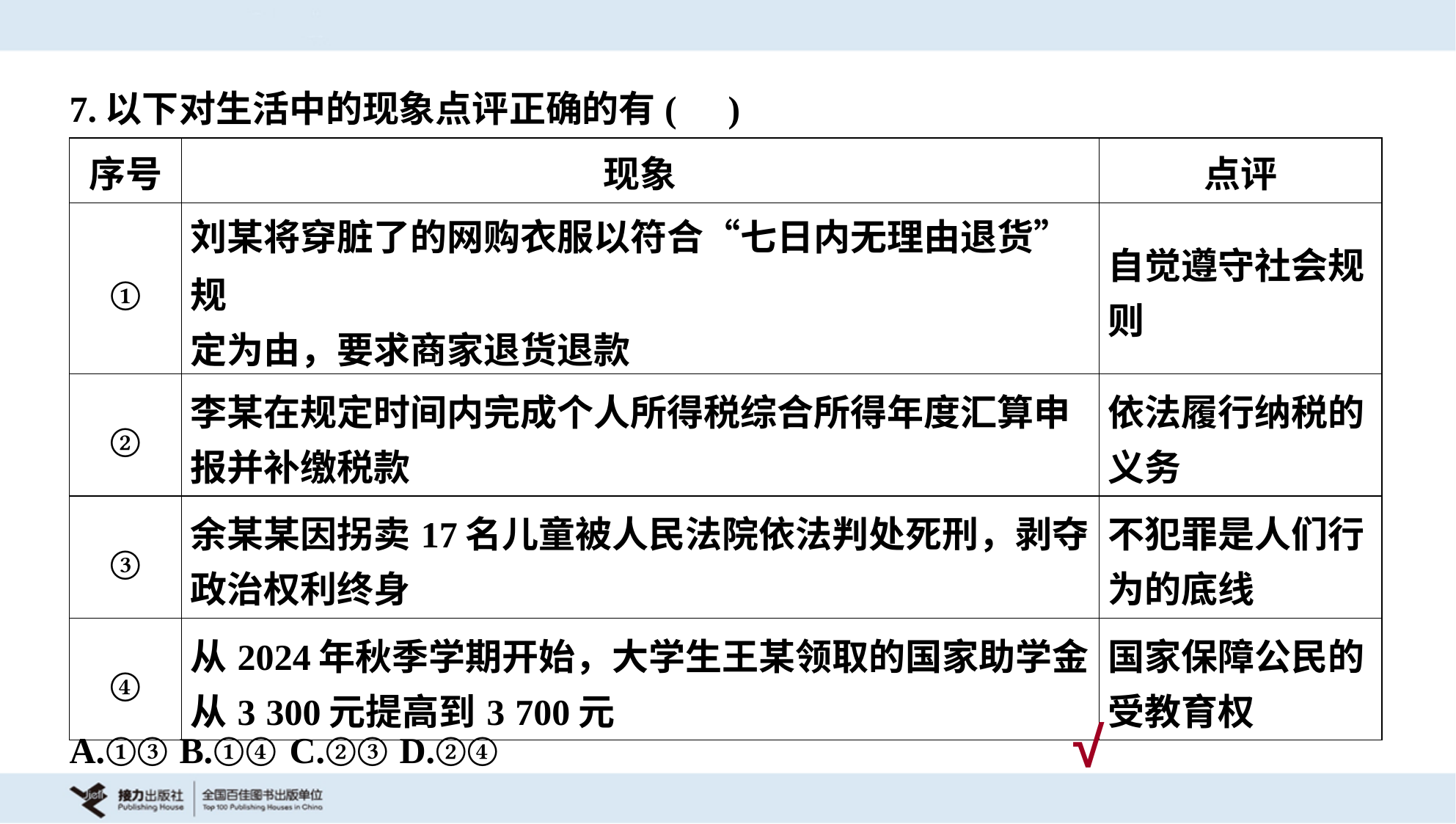

7.以下对生活中的现象点评正确的有(     )
| 序号 | 现象 | 点评 |
| --- | --- | --- |
| ① | 刘某将穿脏了的网购衣服以符合“七日内无理由退货”规 定为由，要求商家退货退款 | 自觉遵守社会规 则 |
| ② | 李某在规定时间内完成个人所得税综合所得年度汇算申 报并补缴税款 | 依法履行纳税的 义务 |
| ③ | 余某某因拐卖17名儿童被人民法院依法判处死刑，剥夺 政治权利终身 | 不犯罪是人们行 为的底线 |
| ④ | 从2024年秋季学期开始，大学生王某领取的国家助学金 从3 300元提高到3 700元 | 国家保障公民的 受教育权 |
A.①③	B.①④	C.②③	D.②④
√